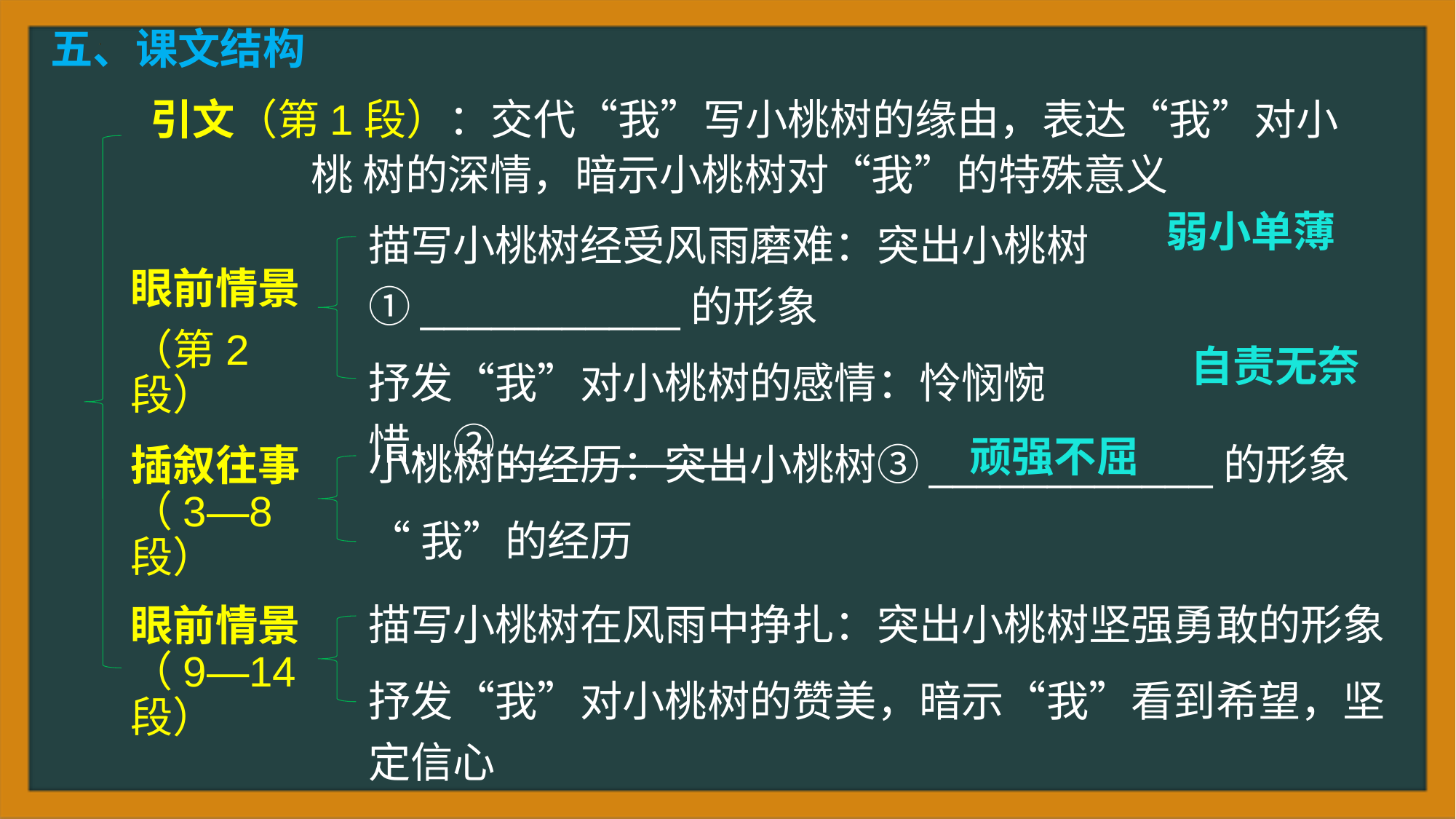

五、课文结构
引文（第1段）：交代“我”写小桃树的缘由，表达“我”对小桃 树的深情，暗示小桃树对“我”的特殊意义

弱小单薄
描写小桃树经受风雨磨难：突出小桃树①___________的形象
抒发“我”对小桃树的感情：怜悯惋惜、②__________

眼前情景
（第2段）
自责无奈
顽强不屈
小桃树的经历：突出小桃树③____________的形象
“我”的经历
插叙往事（3—8段）

描写小桃树在风雨中挣扎：突出小桃树坚强勇敢的形象
抒发“我”对小桃树的赞美，暗示“我”看到希望，坚定信心
眼前情景（9—14段）